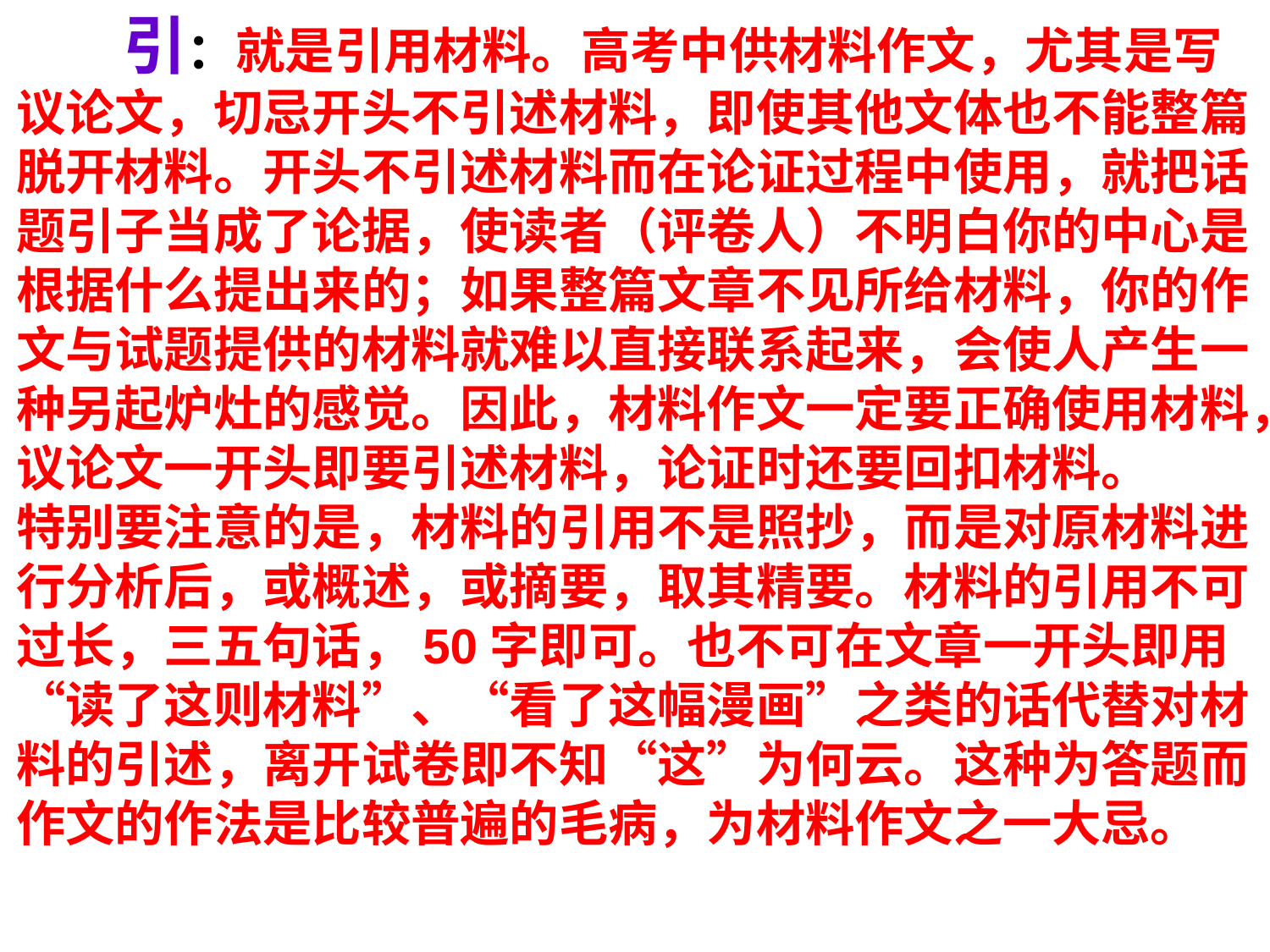

引：就是引用材料。高考中供材料作文，尤其是写议论文，切忌开头不引述材料，即使其他文体也不能整篇脱开材料。开头不引述材料而在论证过程中使用，就把话题引子当成了论据，使读者（评卷人）不明白你的中心是根据什么提出来的；如果整篇文章不见所给材料，你的作文与试题提供的材料就难以直接联系起来，会使人产生一种另起炉灶的感觉。因此，材料作文一定要正确使用材料，议论文一开头即要引述材料，论证时还要回扣材料。
特别要注意的是，材料的引用不是照抄，而是对原材料进行分析后，或概述，或摘要，取其精要。材料的引用不可过长，三五句话，50字即可。也不可在文章一开头即用“读了这则材料”、“看了这幅漫画”之类的话代替对材料的引述，离开试卷即不知“这”为何云。这种为答题而作文的作法是比较普遍的毛病，为材料作文之一大忌。